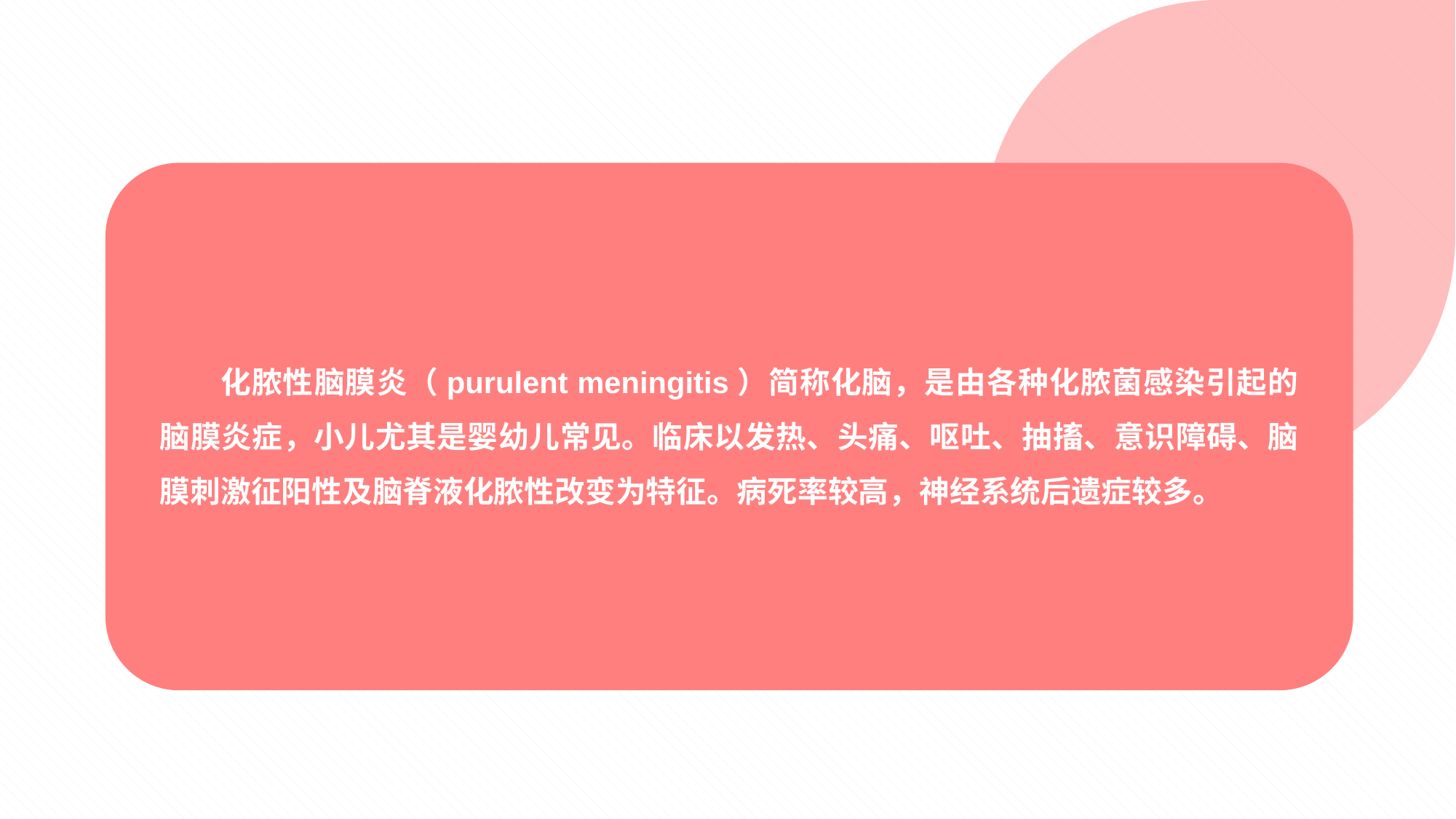

化脓性脑膜炎（purulent meningitis）简称化脑，是由各种化脓菌感染引起的脑膜炎症，小儿尤其是婴幼儿常见。临床以发热、头痛、呕吐、抽搐、意识障碍、脑膜刺激征阳性及脑脊液化脓性改变为特征。病死率较高，神经系统后遗症较多。